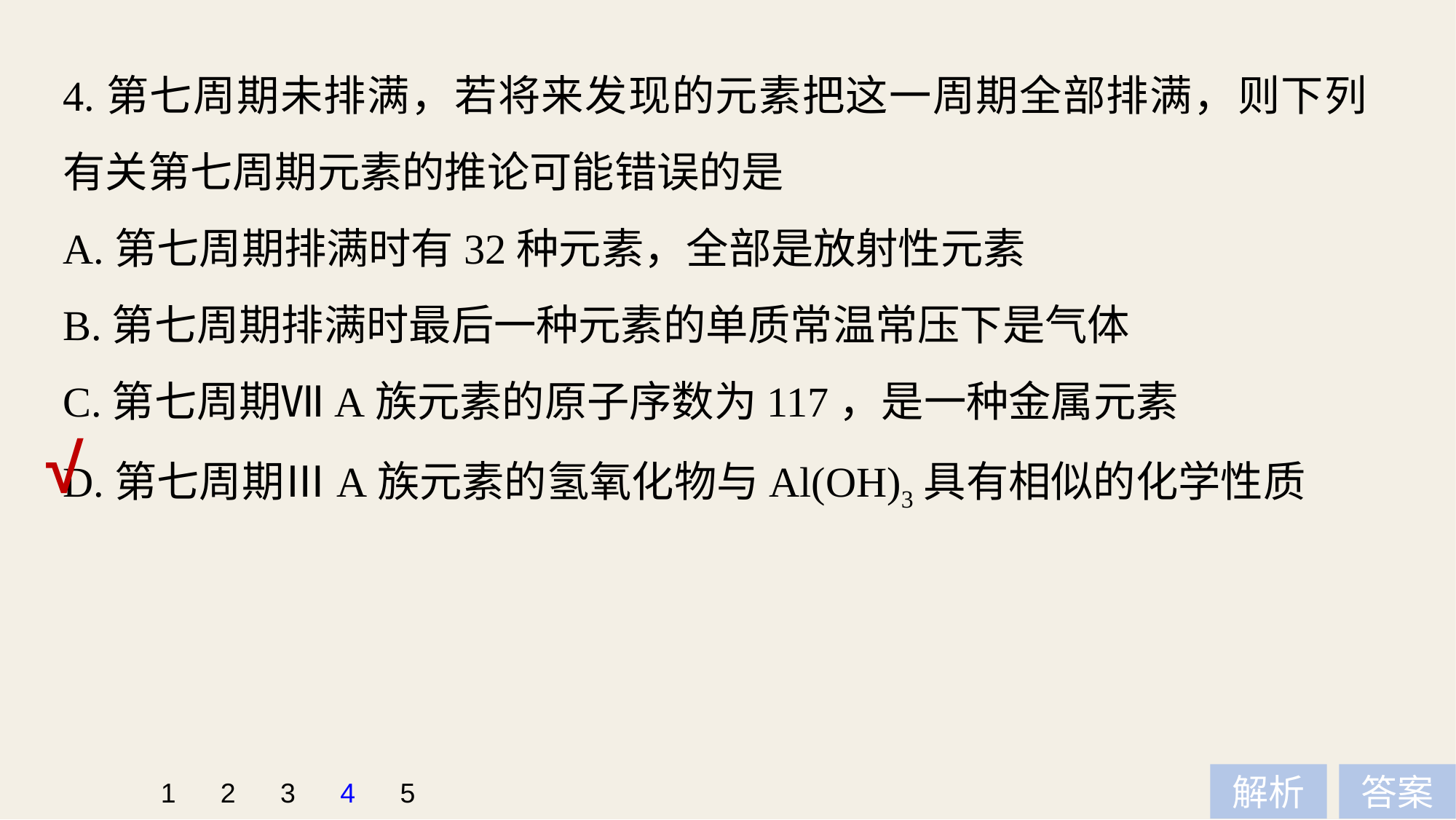

4.第七周期未排满，若将来发现的元素把这一周期全部排满，则下列有关第七周期元素的推论可能错误的是
A.第七周期排满时有32种元素，全部是放射性元素
B.第七周期排满时最后一种元素的单质常温常压下是气体
C.第七周期ⅦA族元素的原子序数为117，是一种金属元素
D.第七周期ⅢA族元素的氢氧化物与Al(OH)3具有相似的化学性质
√
1
2
3
4
5
解析
答案